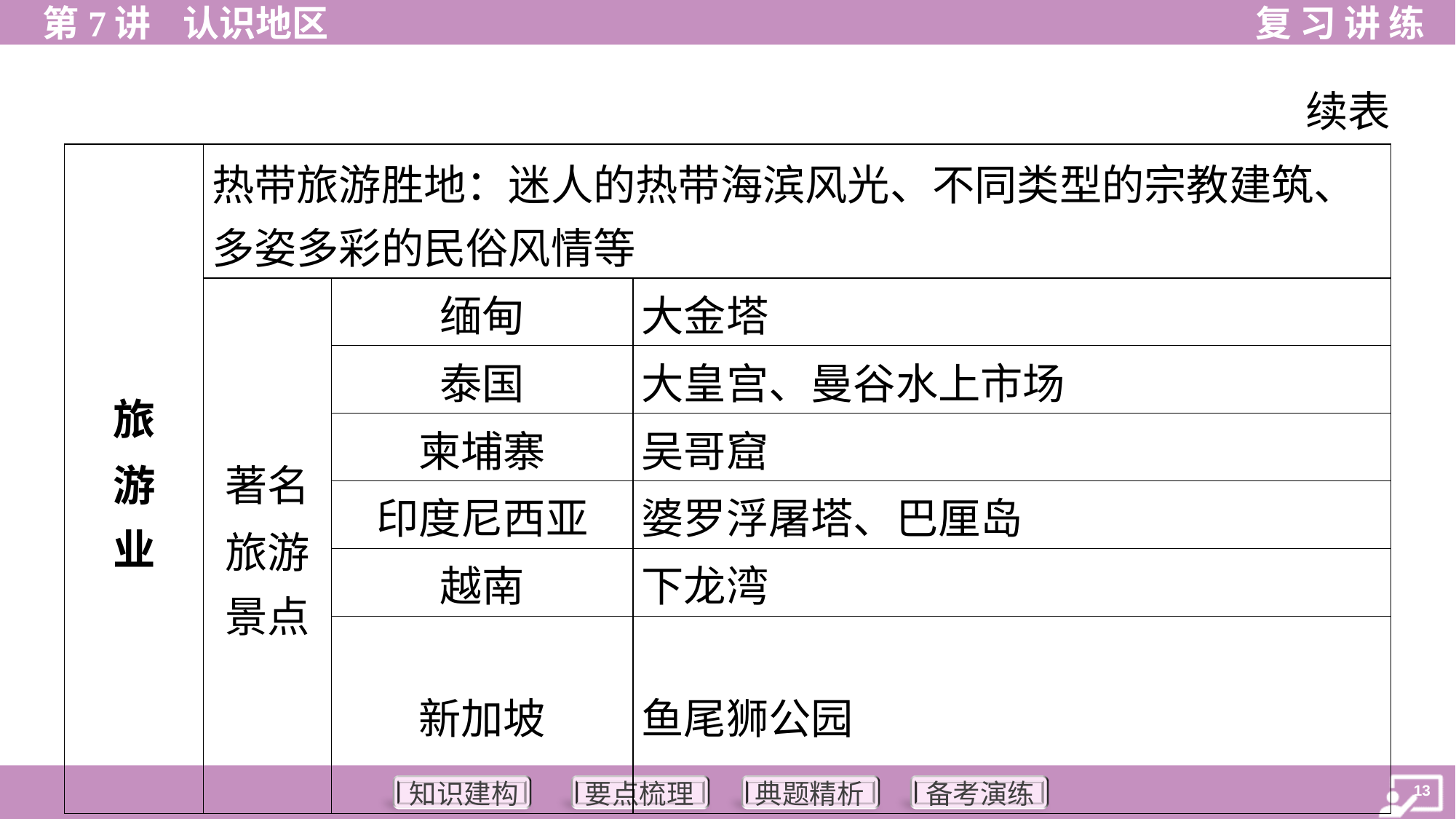

续表
| 旅 游 业 | 热带旅游胜地：迷人的热带海滨风光、不同类型的宗教建筑、 多姿多彩的民俗风情等 |  |  |
| --- | --- | --- | --- |
|  | 著名 旅游 景点 | 缅甸 | 大金塔 |
|  |  | 泰国 | 大皇宫、曼谷水上市场 |
|  |  | 柬埔寨 | 吴哥窟 |
|  |  | 印度尼西亚 | 婆罗浮屠塔、巴厘岛 |
|  |  | 越南 | 下龙湾 |
|  |  | 新加坡 | 鱼尾狮公园 |